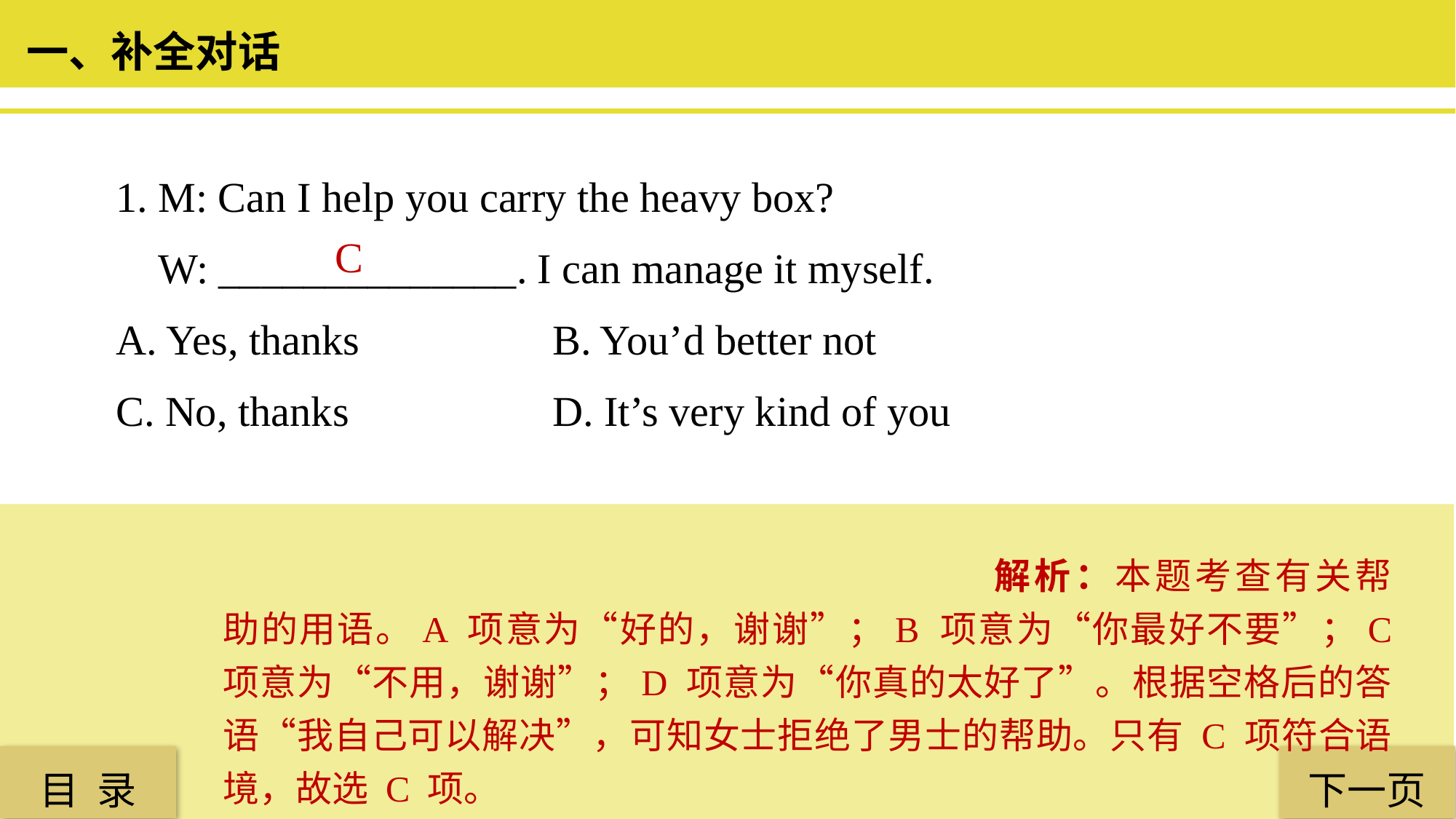

一、补全对话
1. M: Can I help you carry the heavy box?
    W: ______________. I can manage it myself.
A. Yes, thanks 		B. You’d better not
C. No, thanks 		D. It’s very kind of you
 C
解析：本题考查有关帮助的用语。A 项意为“好的，谢谢”；B 项意为“你最好不要”；C 项意为“不用，谢谢”；D 项意为“你真的太好了”。根据空格后的答语“我自己可以解决”，可知女士拒绝了男士的帮助。只有 C 项符合语境，故选 C 项。